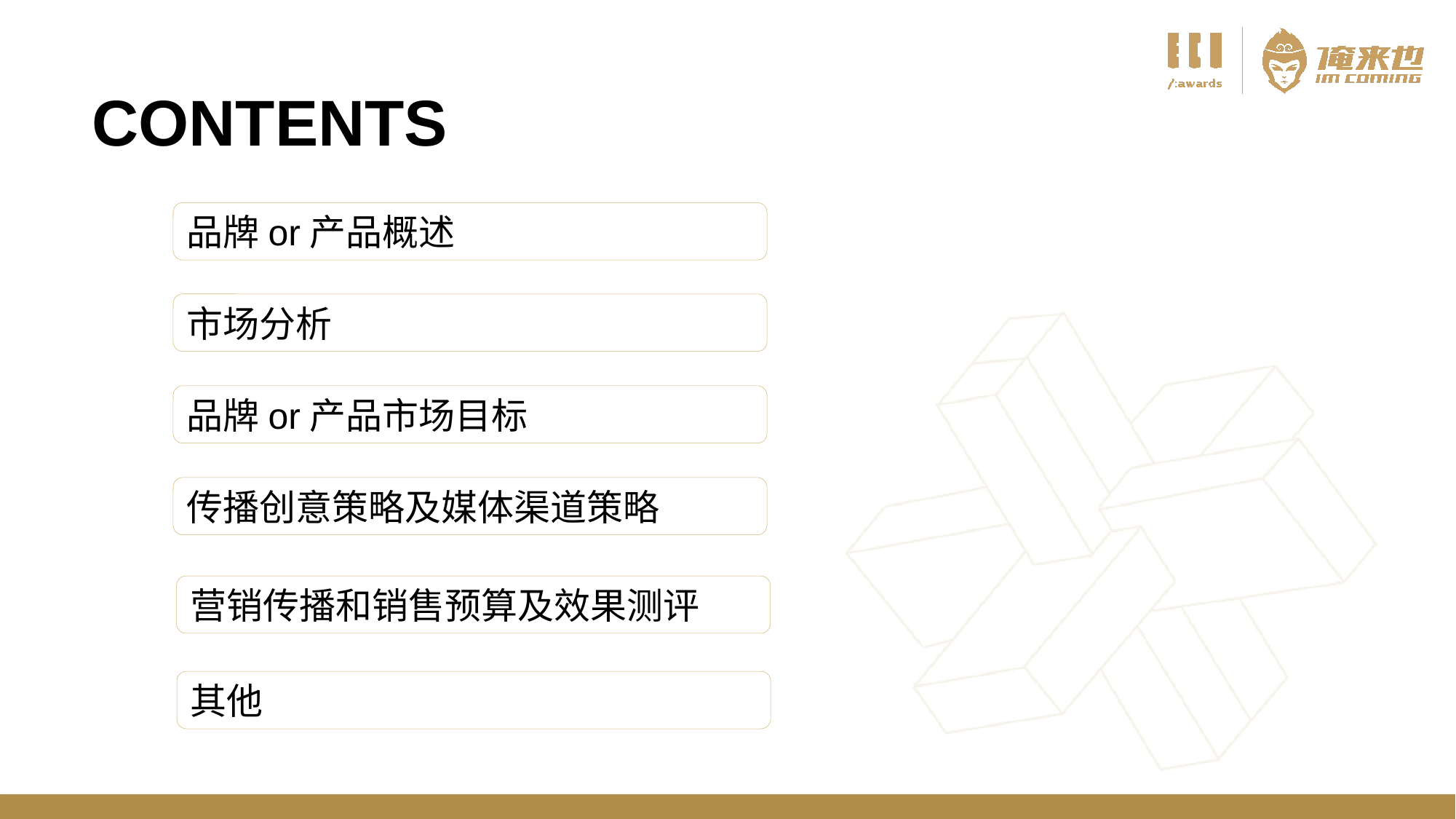

CONTENTS
品牌or产品概述
市场分析
品牌or产品市场目标
传播创意策略及媒体渠道策略
营销传播和销售预算及效果测评
其他